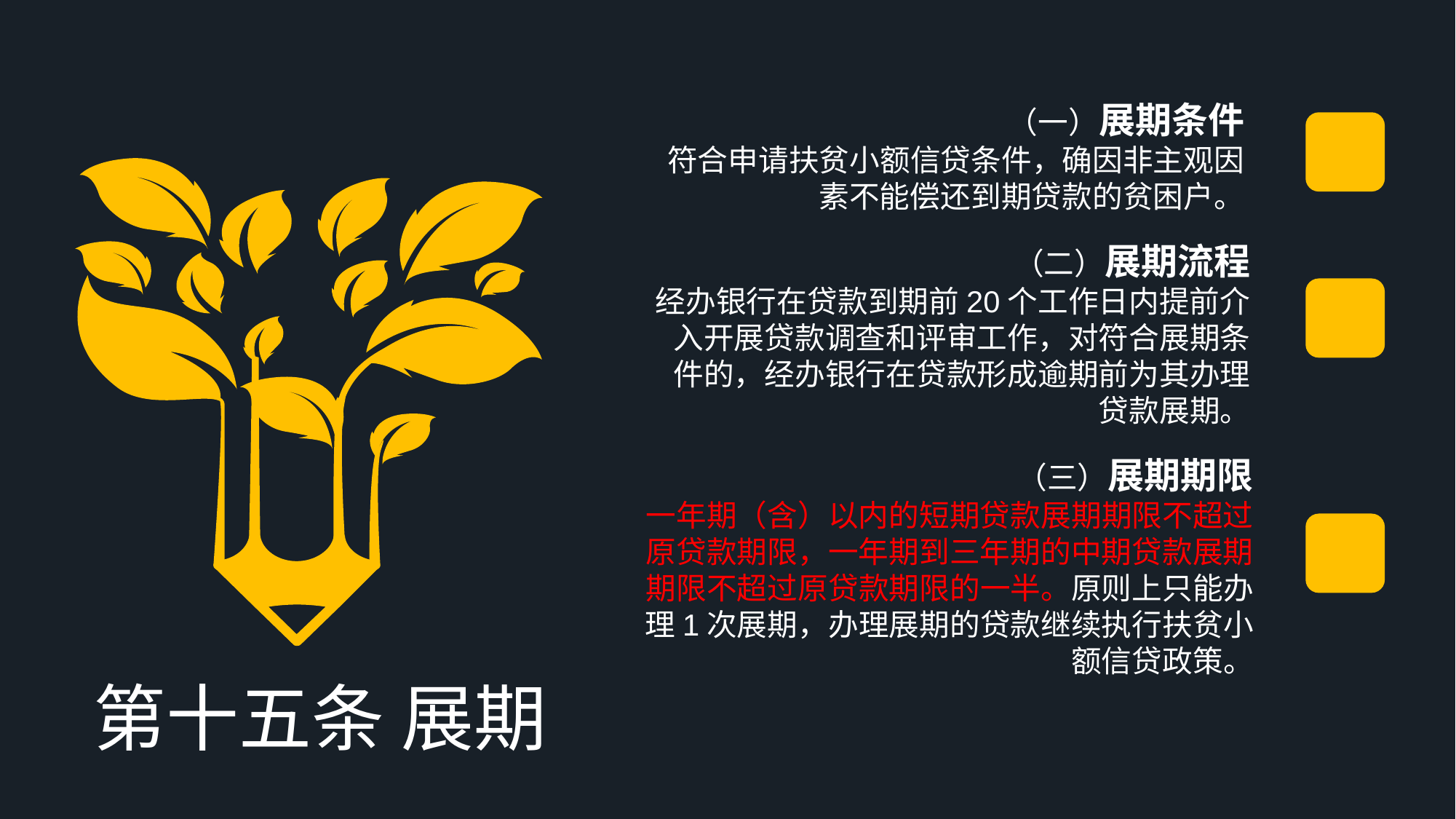

（一）展期条件
符合申请扶贫小额信贷条件，确因非主观因素不能偿还到期贷款的贫困户。

（二）展期流程
经办银行在贷款到期前20个工作日内提前介入开展贷款调查和评审工作，对符合展期条件的，经办银行在贷款形成逾期前为其办理贷款展期。

（三）展期期限
一年期（含）以内的短期贷款展期期限不超过原贷款期限，一年期到三年期的中期贷款展期期限不超过原贷款期限的一半。原则上只能办理1次展期，办理展期的贷款继续执行扶贫小额信贷政策。

第十五条 展期